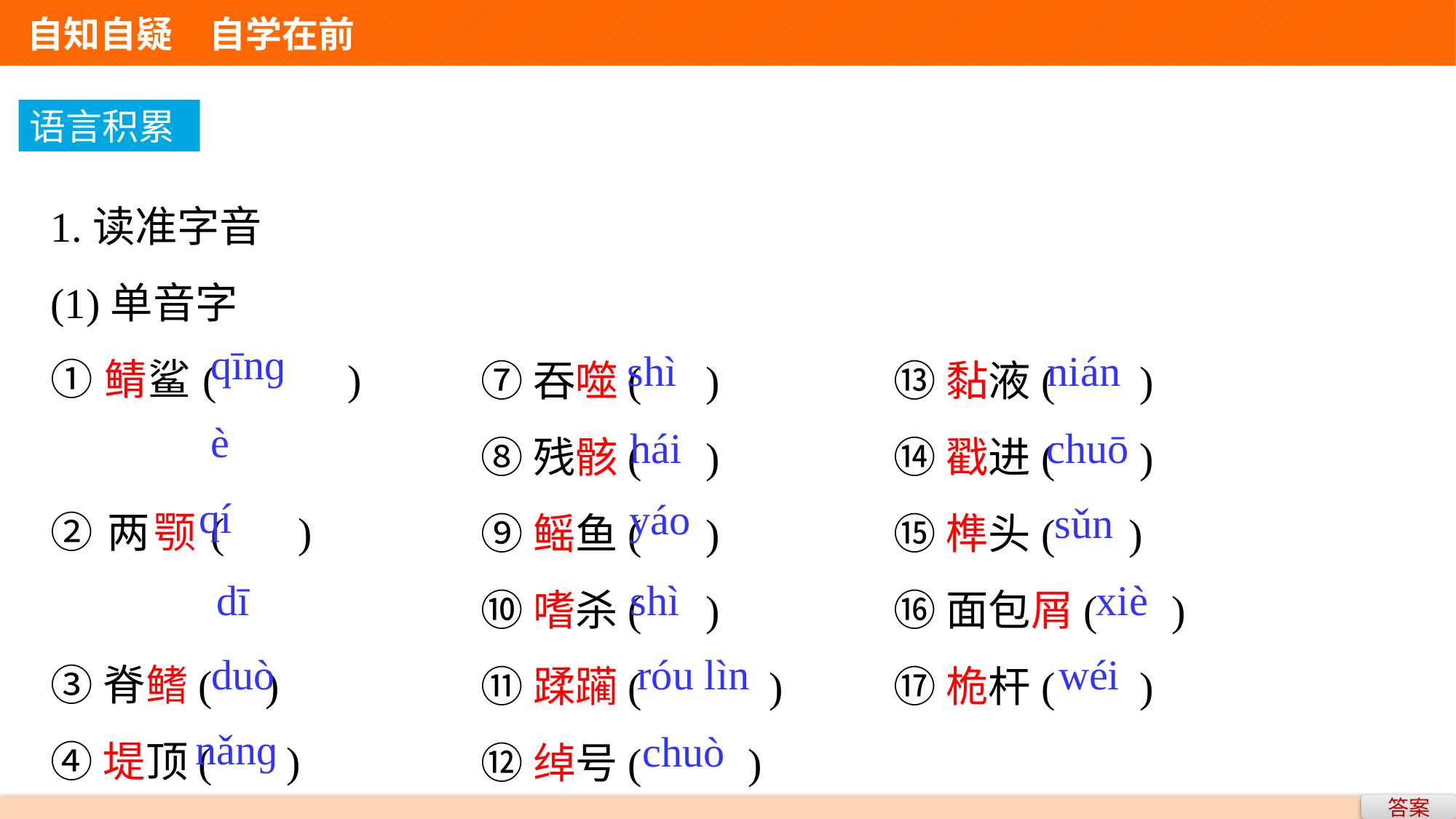

自知自疑　自学在前
语言积累
1.读准字音
(1)单音字
①鲭鲨(           )
②两颚(     )
③脊鳍(     )
④堤顶(       )
⑤舵把(         )
⑥攮刺(        )
⑦吞噬(      )
⑧残骸(      )
⑨鳐鱼(      )
⑩嗜杀(      )
⑪蹂躏(            )
⑫绰号(          )
⑬黏液(        )
⑭戳进(        )
⑮榫头(       )
⑯面包屑(       )
⑰桅杆(        )
qīnɡ
shì
nián
è
hái
chuō
qí
yáo
sǔn
dī
shì
xiè
duò
róu lìn
wéi
nǎnɡ
chuò
答案